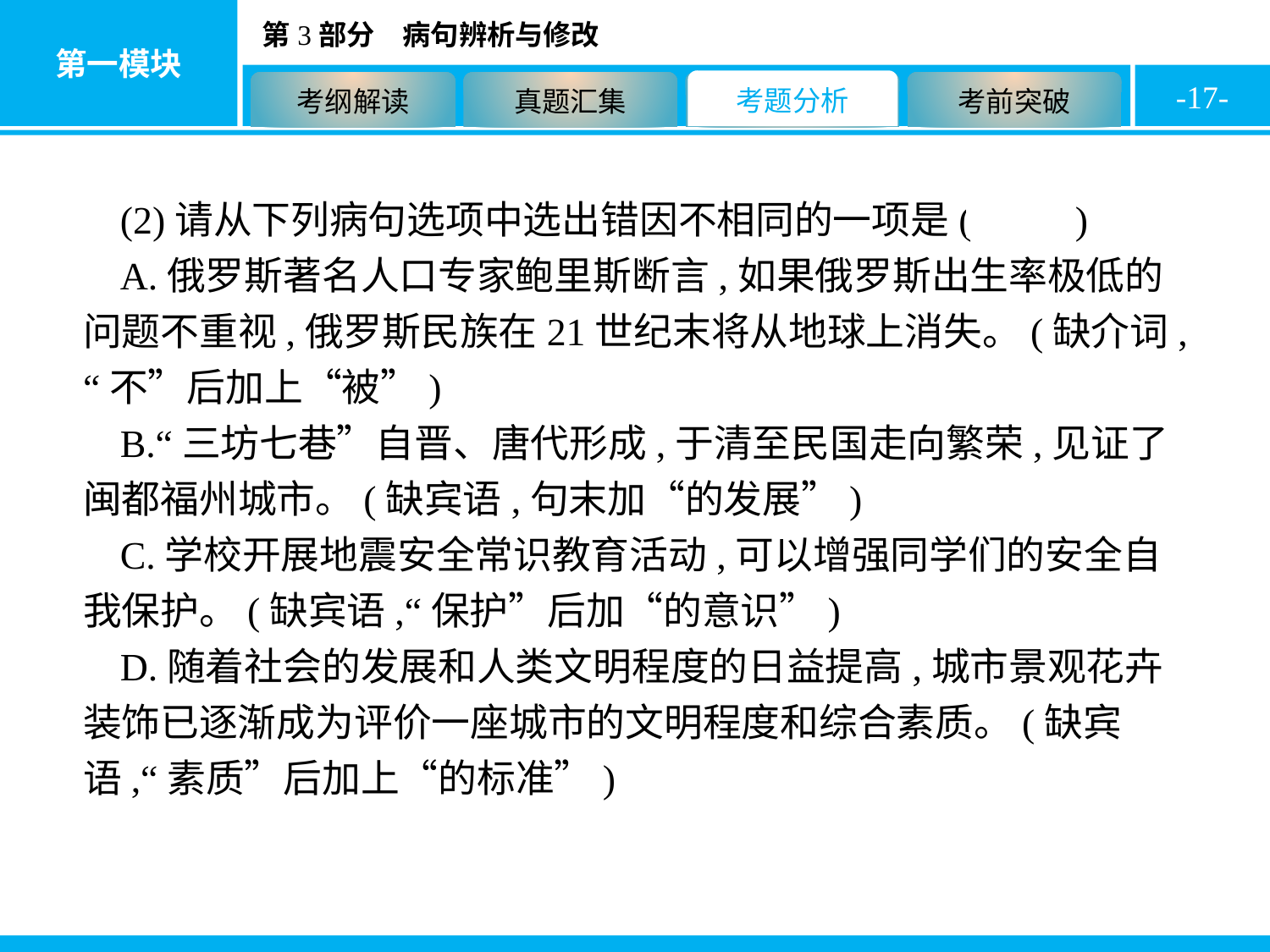

-17-
(2)请从下列病句选项中选出错因不相同的一项是(    A    )
A.俄罗斯著名人口专家鲍里斯断言,如果俄罗斯出生率极低的问题不重视,俄罗斯民族在21世纪末将从地球上消失。(缺介词,“不”后加上“被”)
B.“三坊七巷”自晋、唐代形成,于清至民国走向繁荣,见证了闽都福州城市。(缺宾语,句末加“的发展”)
C.学校开展地震安全常识教育活动,可以增强同学们的安全自我保护。(缺宾语,“保护”后加“的意识”)
D.随着社会的发展和人类文明程度的日益提高,城市景观花卉装饰已逐渐成为评价一座城市的文明程度和综合素质。(缺宾语,“素质”后加上“的标准”)